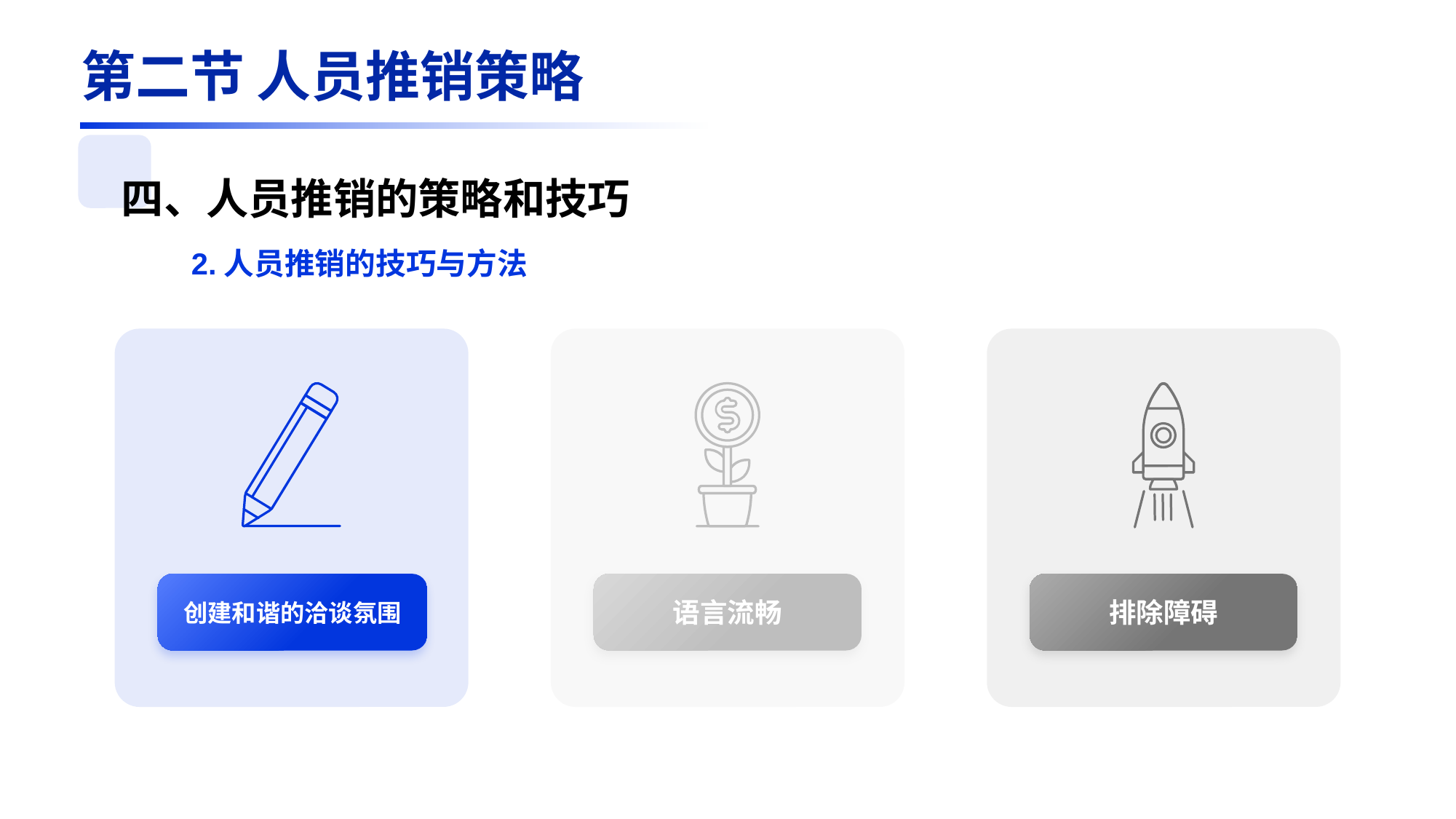

第二节 人员推销策略

四、人员推销的策略和技巧
2.人员推销的技巧与方法

创建和谐的洽谈氛围

语言流畅

排除障碍